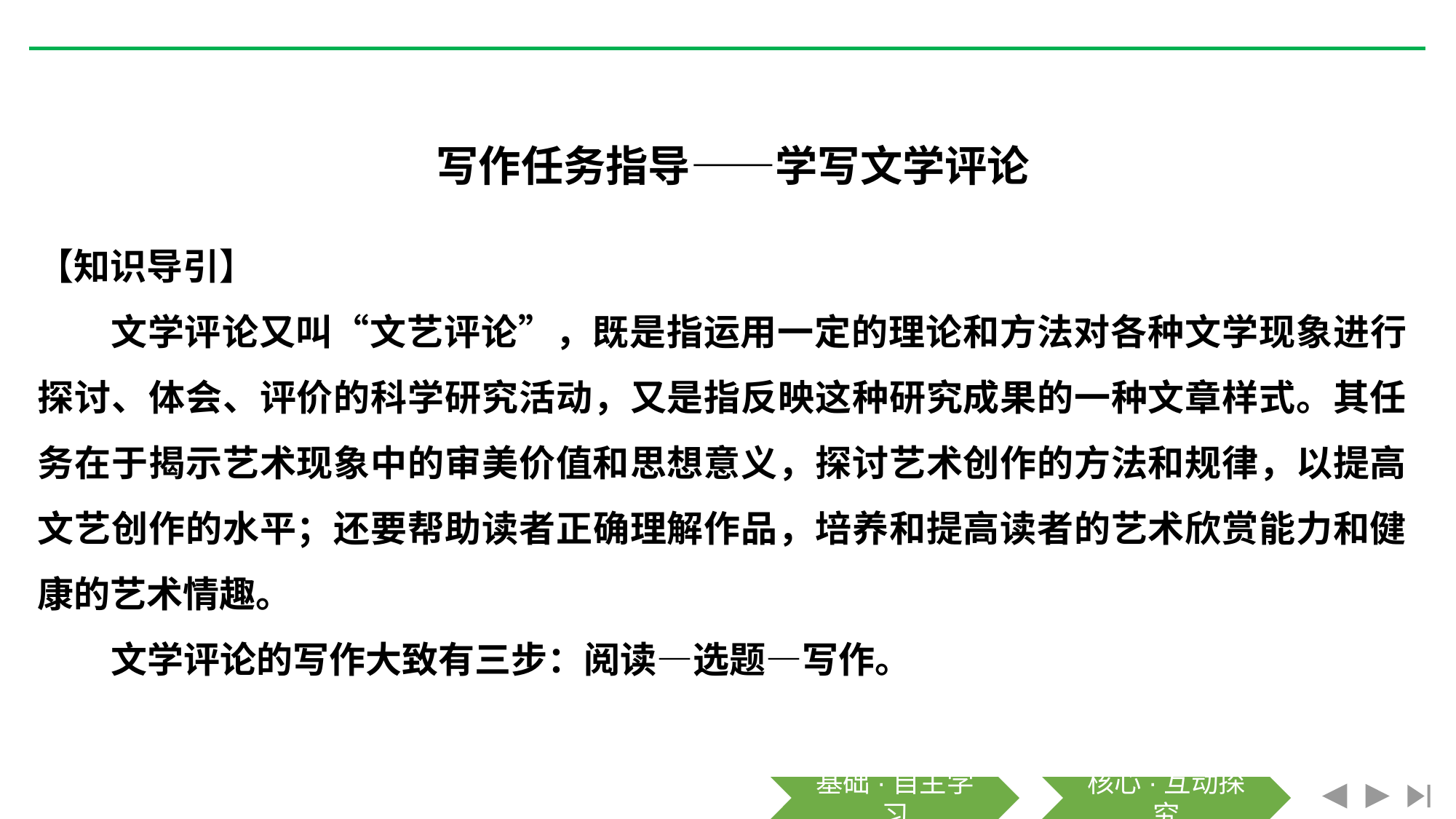

写作任务指导——学写文学评论
【知识导引】
文学评论又叫“文艺评论”，既是指运用一定的理论和方法对各种文学现象进行探讨、体会、评价的科学研究活动，又是指反映这种研究成果的一种文章样式。其任务在于揭示艺术现象中的审美价值和思想意义，探讨艺术创作的方法和规律，以提高文艺创作的水平；还要帮助读者正确理解作品，培养和提高读者的艺术欣赏能力和健康的艺术情趣。
文学评论的写作大致有三步：阅读—选题—写作。